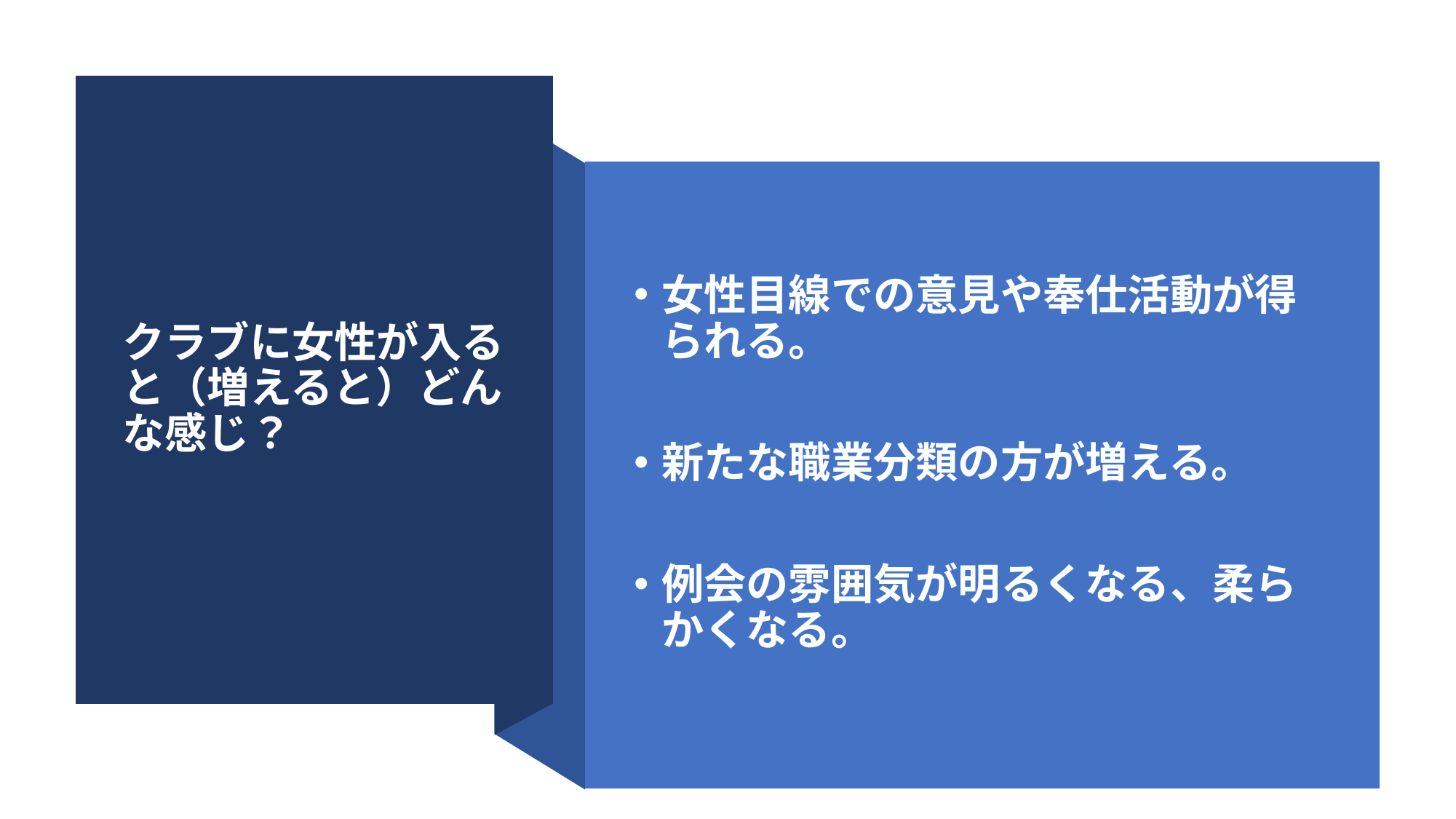

# クラブに女性が入ると（増えると）どんな感じ？

女性目線での意見や奉仕活動が得られる。

新たな職業分類の方が増える。

例会の雰囲気が明るくなる、柔らかくなる。